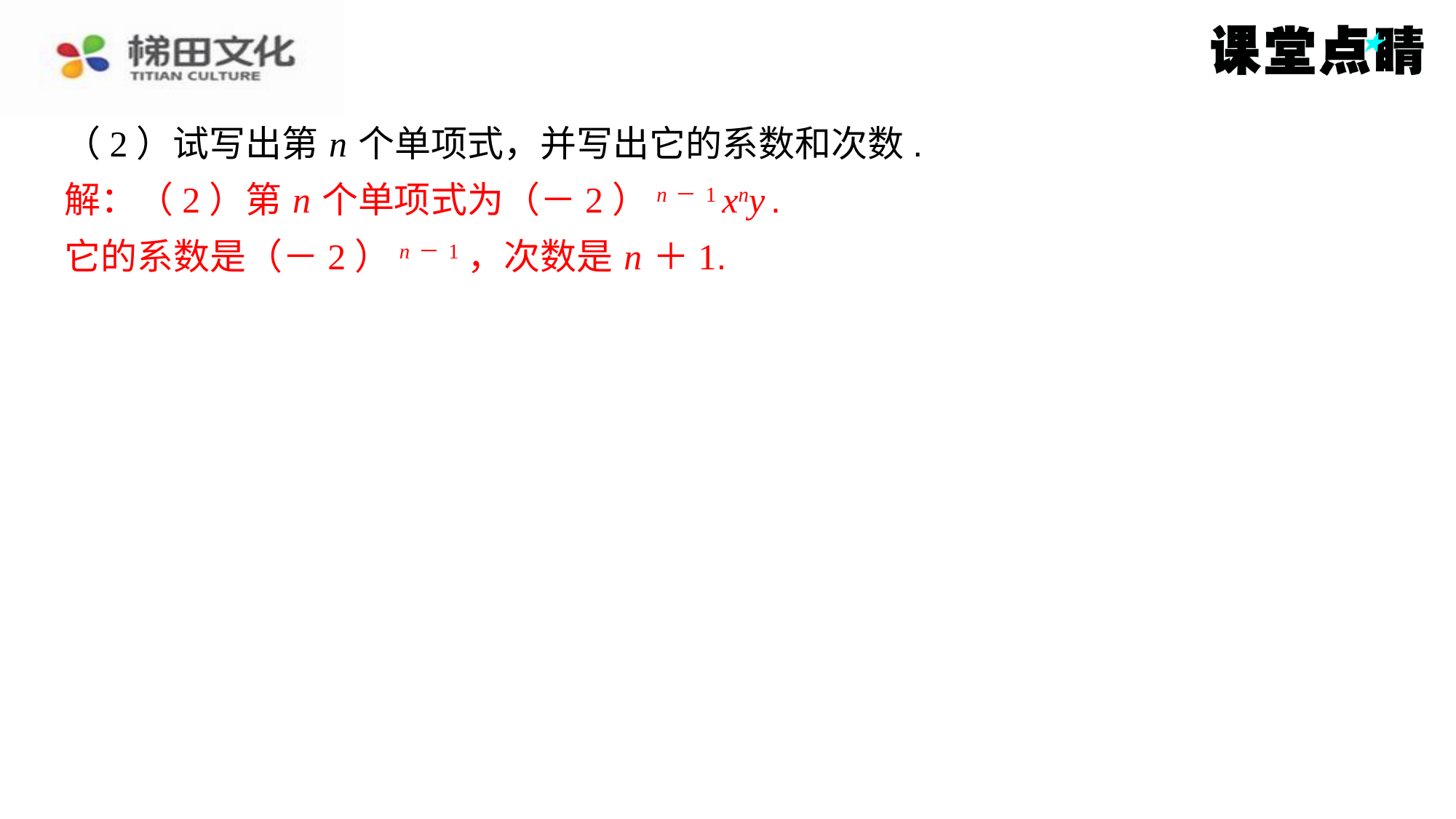

（2）试写出第 n 个单项式，并写出它的系数和次数.
解：（2）第 n 个单项式为（－2） n－1 xny .
它的系数是（－2） n－1，次数是 n ＋1.
解：（2）第 n 个单项式为（－2） n－1 xny .
它的系数是（－2） n－1，次数是 n ＋1.